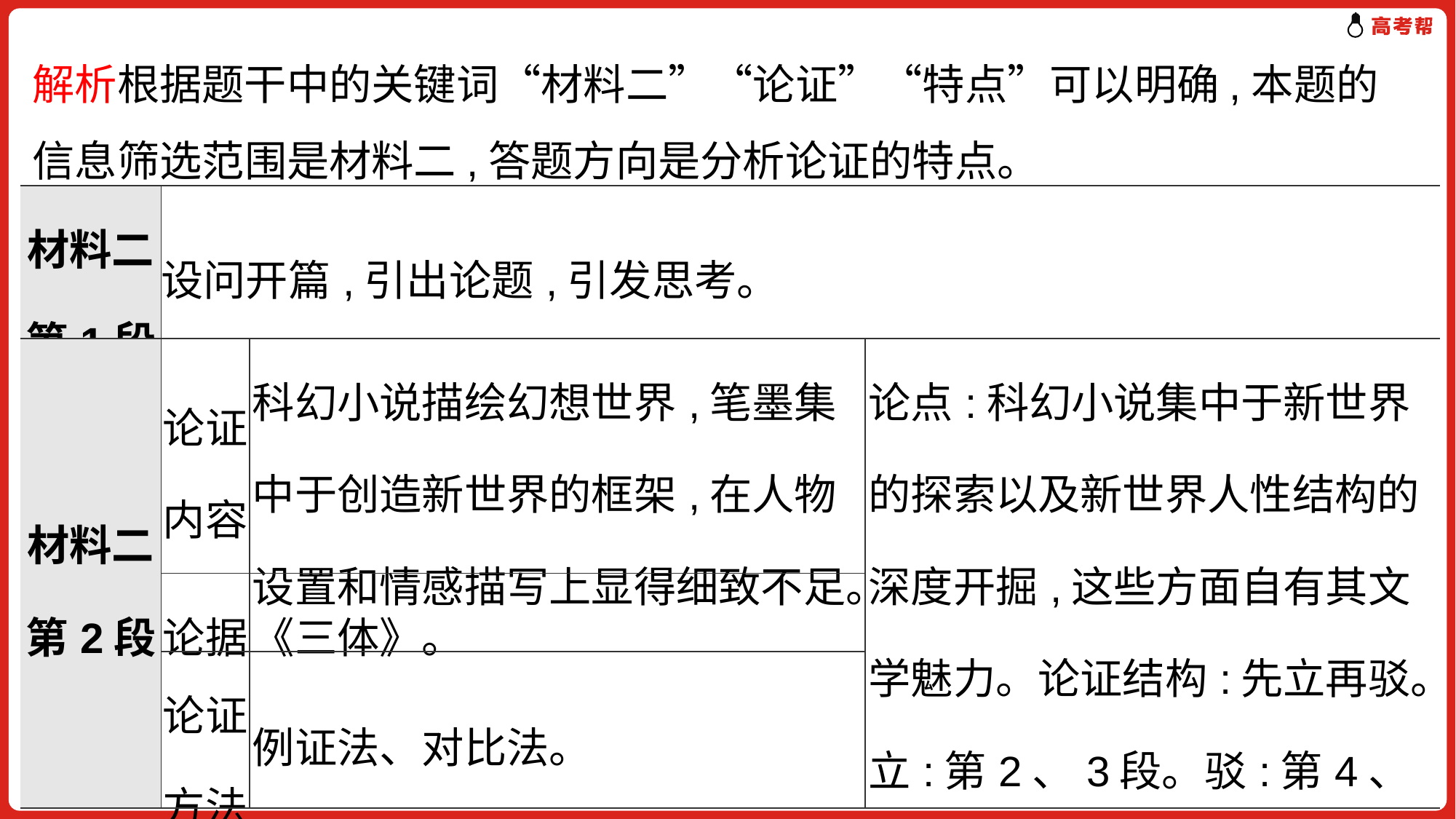

解析根据题干中的关键词“材料二”“论证”“特点”可以明确,本题的信息筛选范围是材料二,答题方向是分析论证的特点。
| 材料二第1段 | 设问开篇,引出论题,引发思考。 |  |  |
| --- | --- | --- | --- |
| 材料二第2段 | 论证内容 | 科幻小说描绘幻想世界,笔墨集中于创造新世界的框架,在人物设置和情感描写上显得细致不足。 | 论点:科幻小说集中于新世界的探索以及新世界人性结构的深度开掘,这些方面自有其文学魅力。论证结构:先立再驳。立:第2、3段。驳:第4、5段。 |
|  | 论据 | 《三体》。 |  |
|  | 论证方法 | 例证法、对比法。 |  |